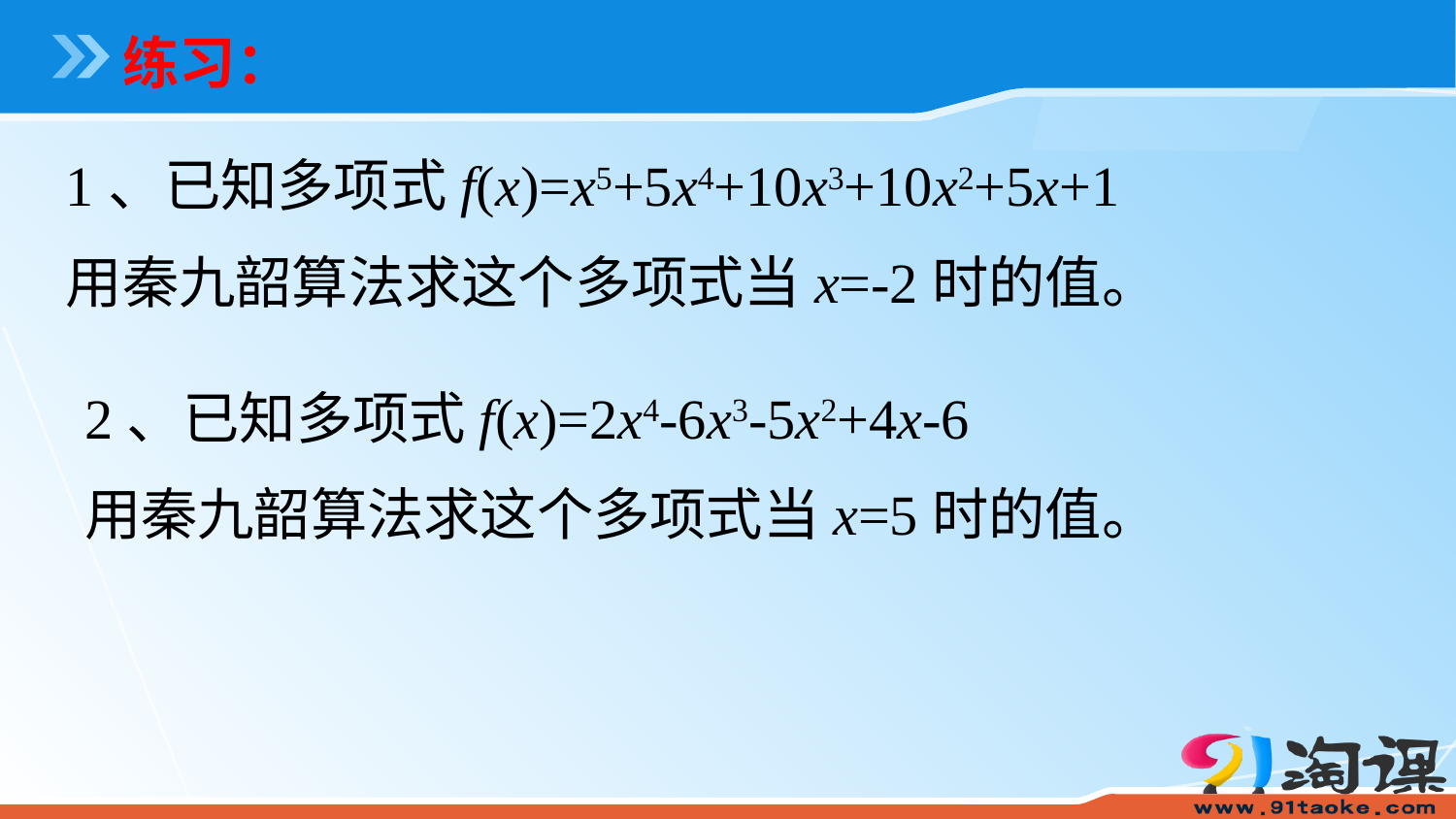

练习：
1、已知多项式f(x)=x5+5x4+10x3+10x2+5x+1
用秦九韶算法求这个多项式当x=-2时的值。
2、已知多项式f(x)=2x4-6x3-5x2+4x-6
用秦九韶算法求这个多项式当x=5时的值。